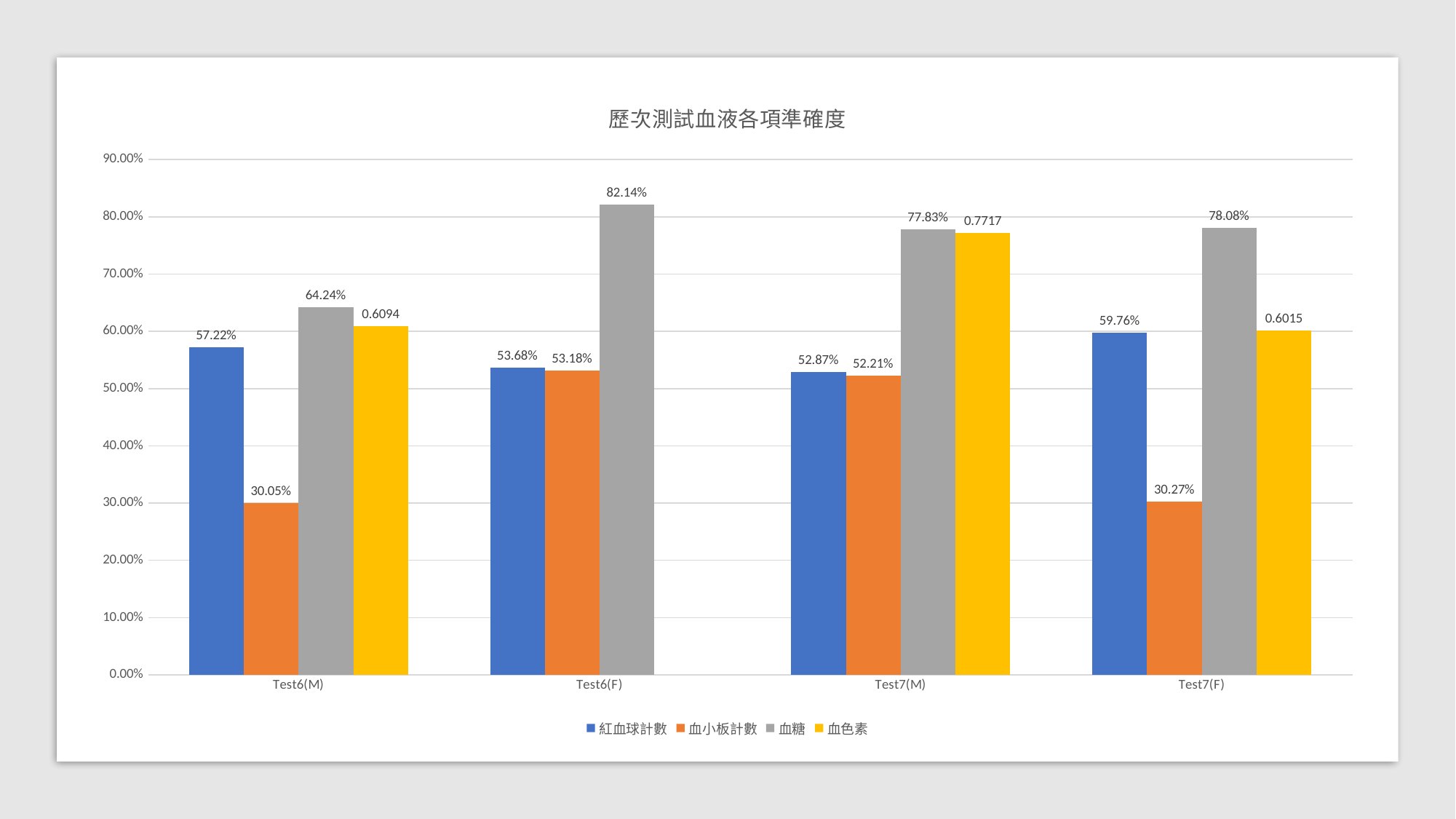

### Chart: 歷次測試血液各項準確度

| Category | 紅血球計數 | 血小板計數 | 血糖 | 血色素 |
|---|---|---|---|---|
| Test6(M) | 0.5722 | 0.3005 | 0.6424 | 0.6094 |
| Test6(F) | 0.5368 | 0.5318 | 0.8214 | None |
| Test7(M) | 0.5287 | 0.5221 | 0.7783 | 0.7717 |
| Test7(F) | 0.5976 | 0.3027 | 0.7808 | 0.6015 |